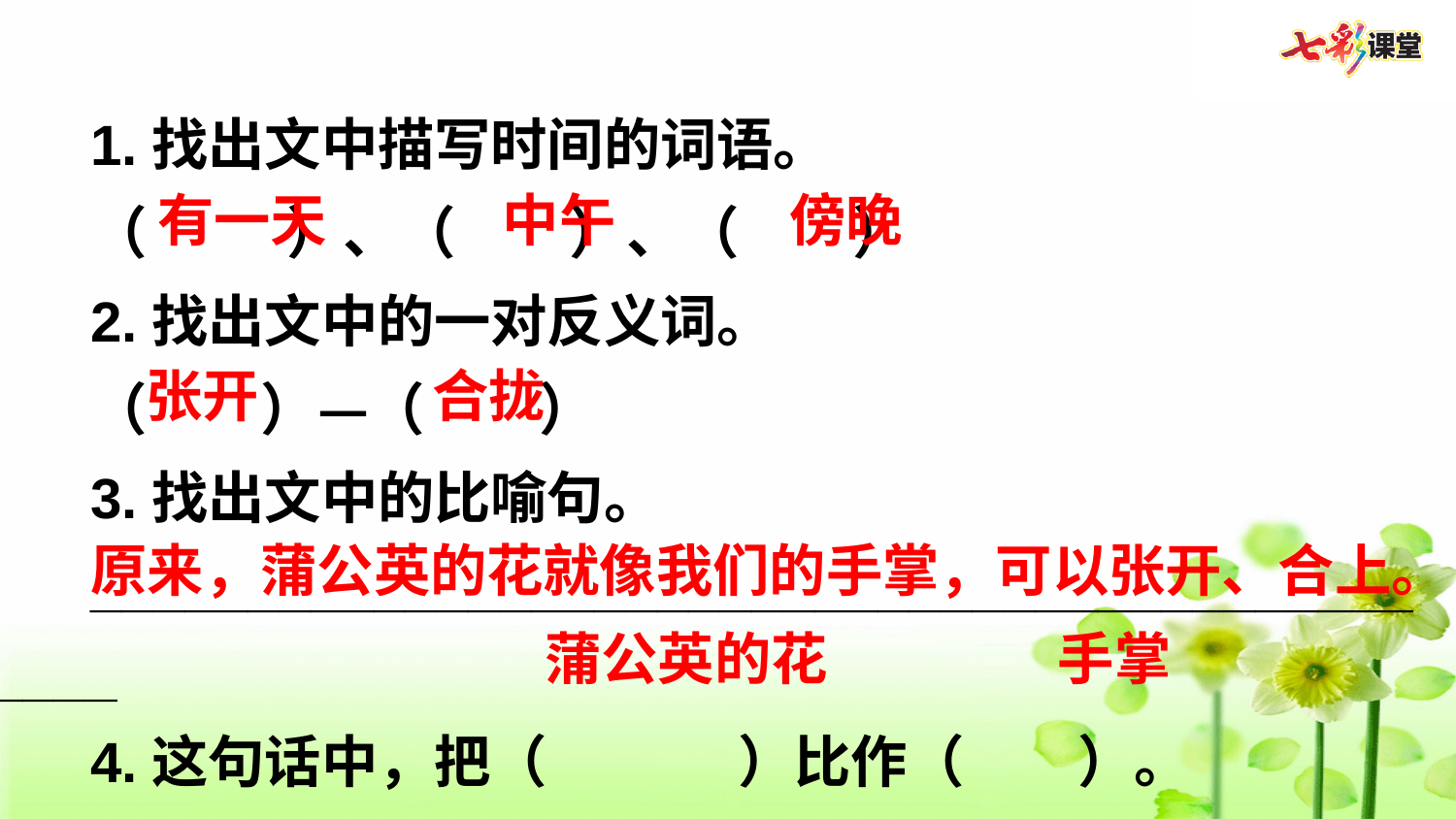

1.找出文中描写时间的词语。
（      ）、（    ）、（    ）
2.找出文中的一对反义词。
（    ）—（    ）
3.找出文中的比喻句。
______________________________________________
4.这句话中，把（          ）比作（    ）。
有一天
中午
傍晚
张开
合拢
原来，蒲公英的花就像我们的手掌，可以张开、合上。
蒲公英的花
手掌